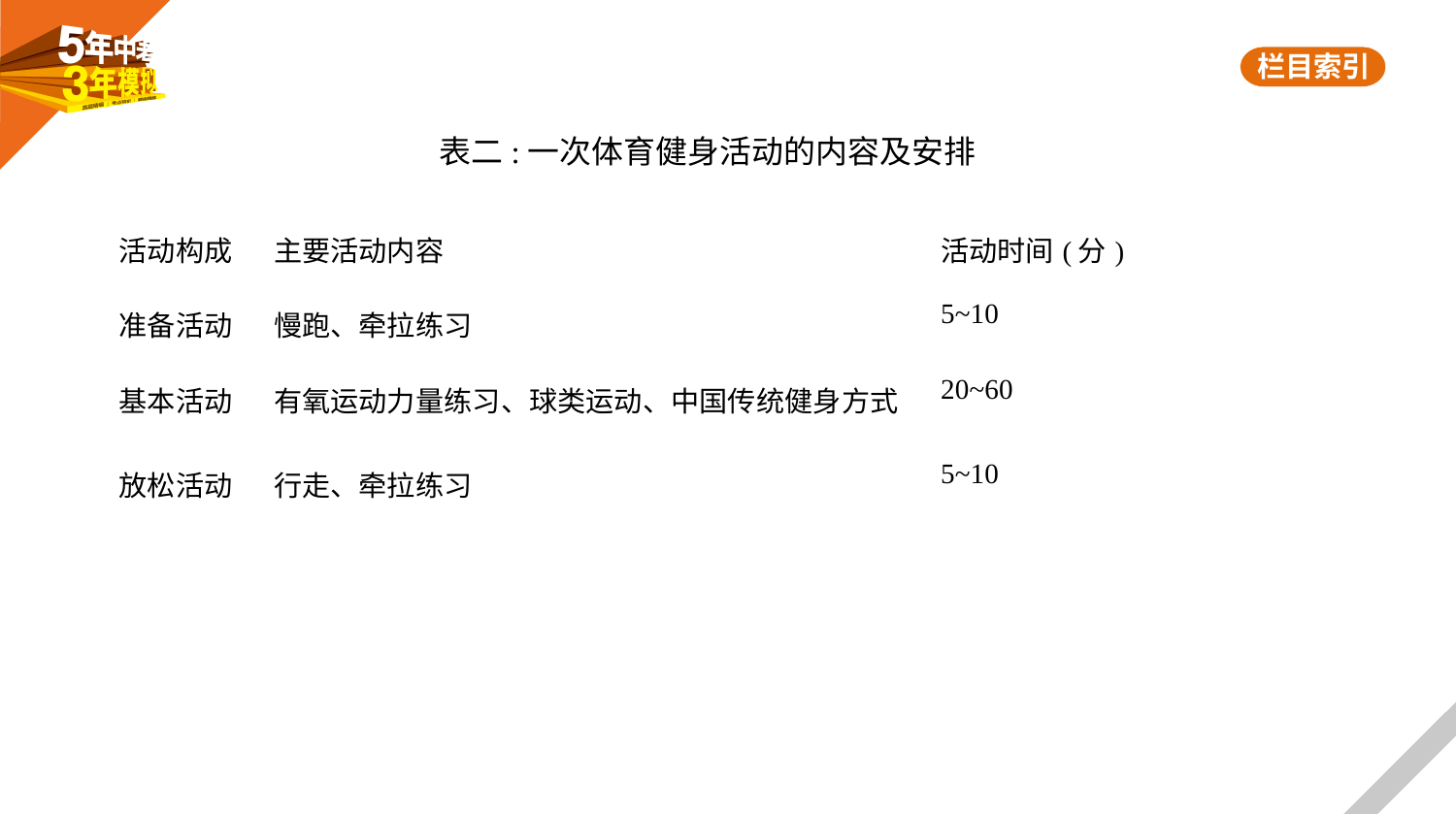

表二:一次体育健身活动的内容及安排
| 活动构成 | 主要活动内容 | 活动时间(分) |
| --- | --- | --- |
| 准备活动 | 慢跑、牵拉练习 | 5~10 |
| 基本活动 | 有氧运动力量练习、球类运动、中国传统健身方式 | 20~60 |
| 放松活动 | 行走、牵拉练习 | 5~10 |